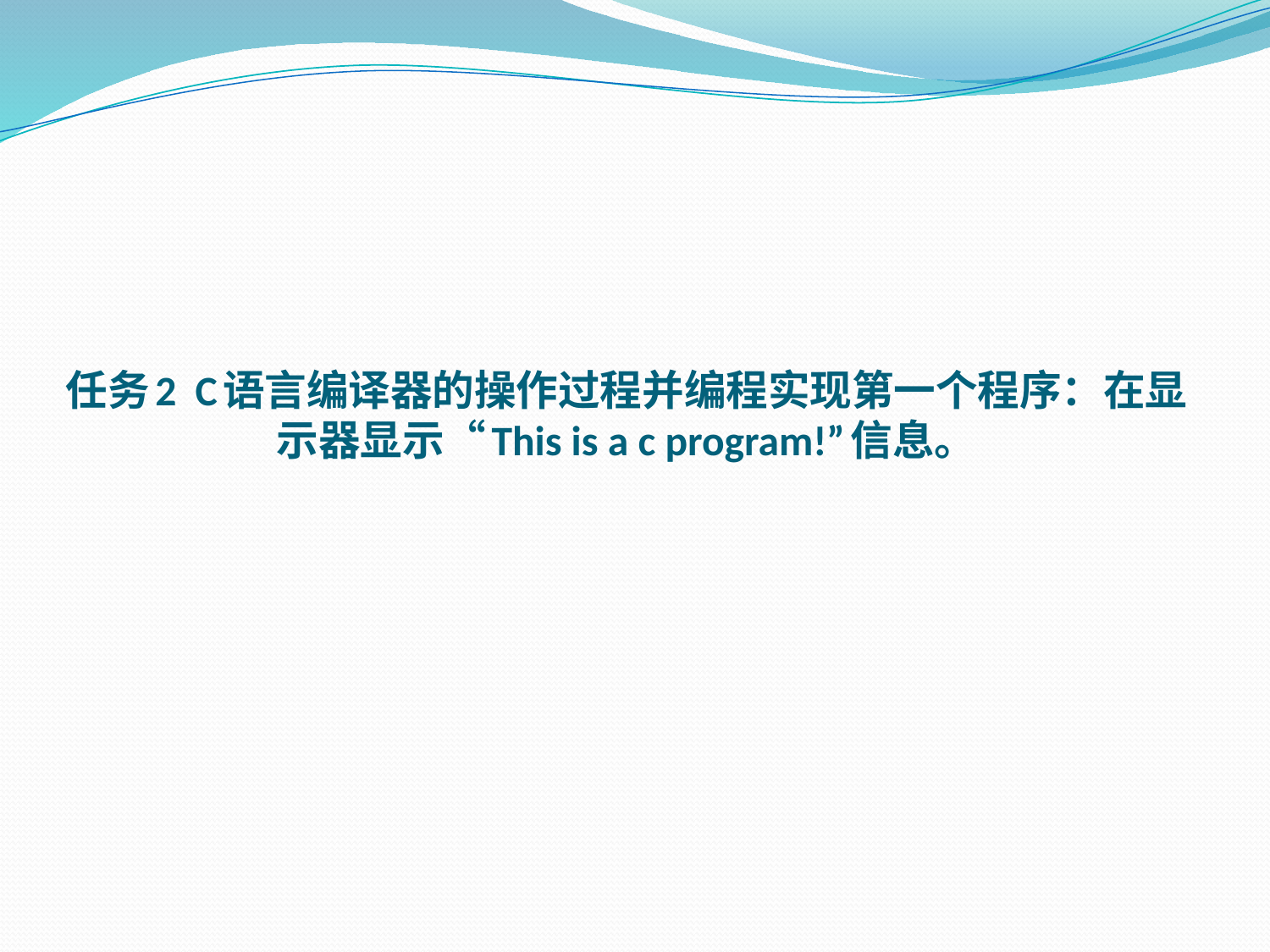

# 任务2  C语言编译器的操作过程并编程实现第一个程序：在显示器显示“This is a c program!”信息。